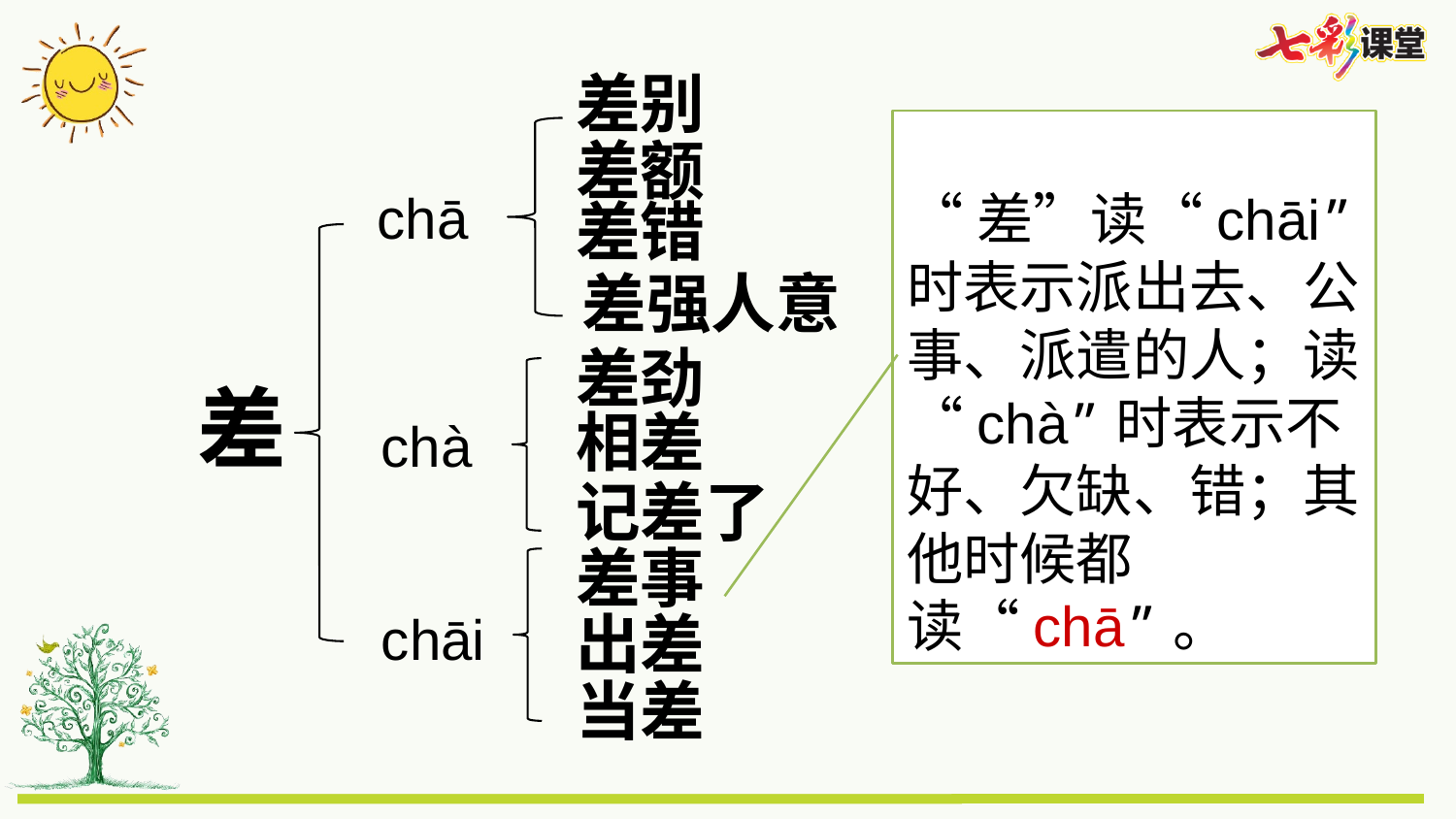

差别
    “差”读“chāi”时表示派出去、公事、派遣的人；读“chà”时表示不好、欠缺、错；其他时候都读“chā”。

差额
chā
差错

差强人意
差劲

差
相差
chà
记差了
差事

出差
chāi
当差